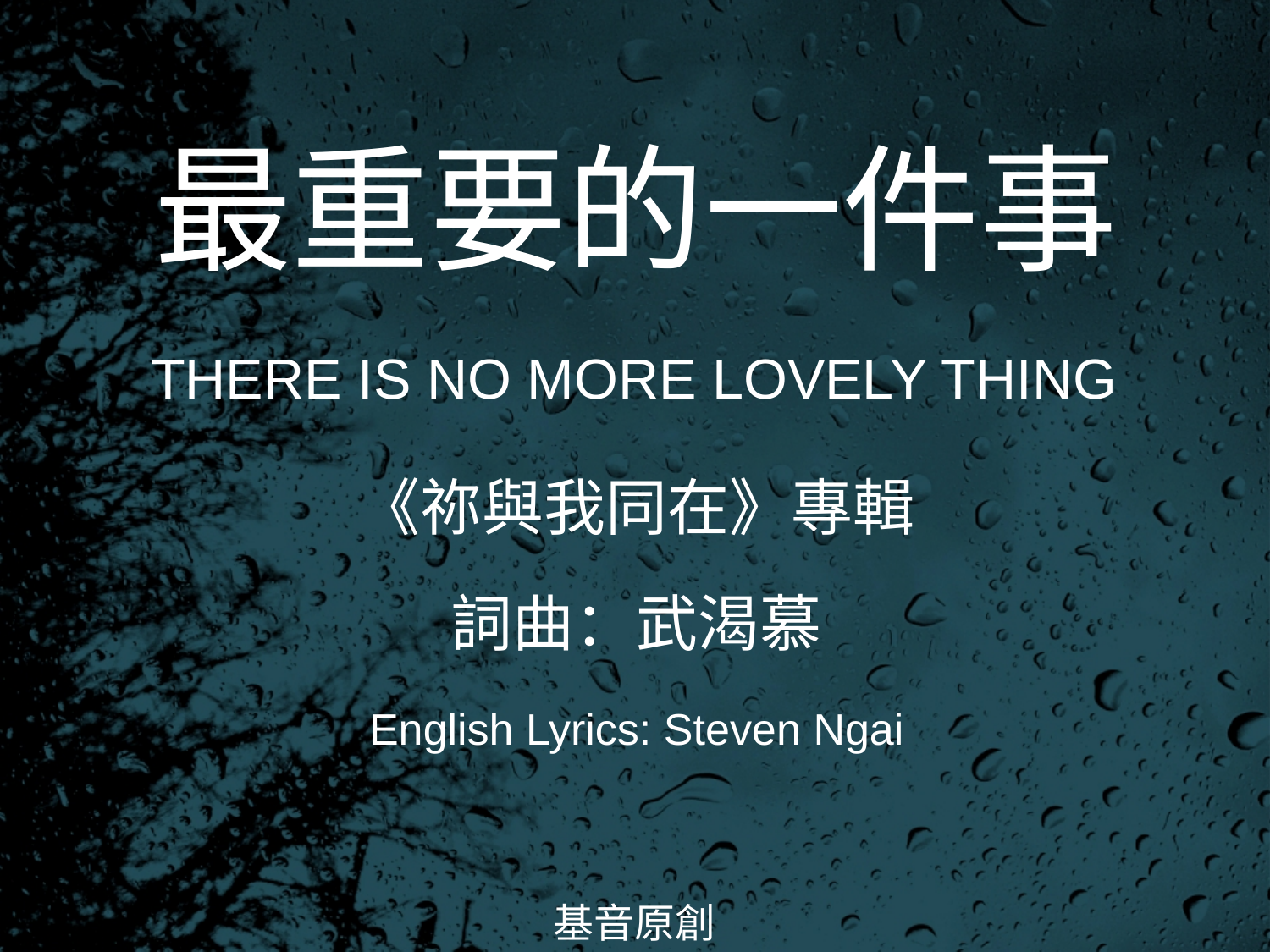

最重要的一件事

THERE IS NO MORE LOVELY THING
# 《祢與我同在》專輯 詞曲：武渴慕 English Lyrics: Steven Ngai

基音原創